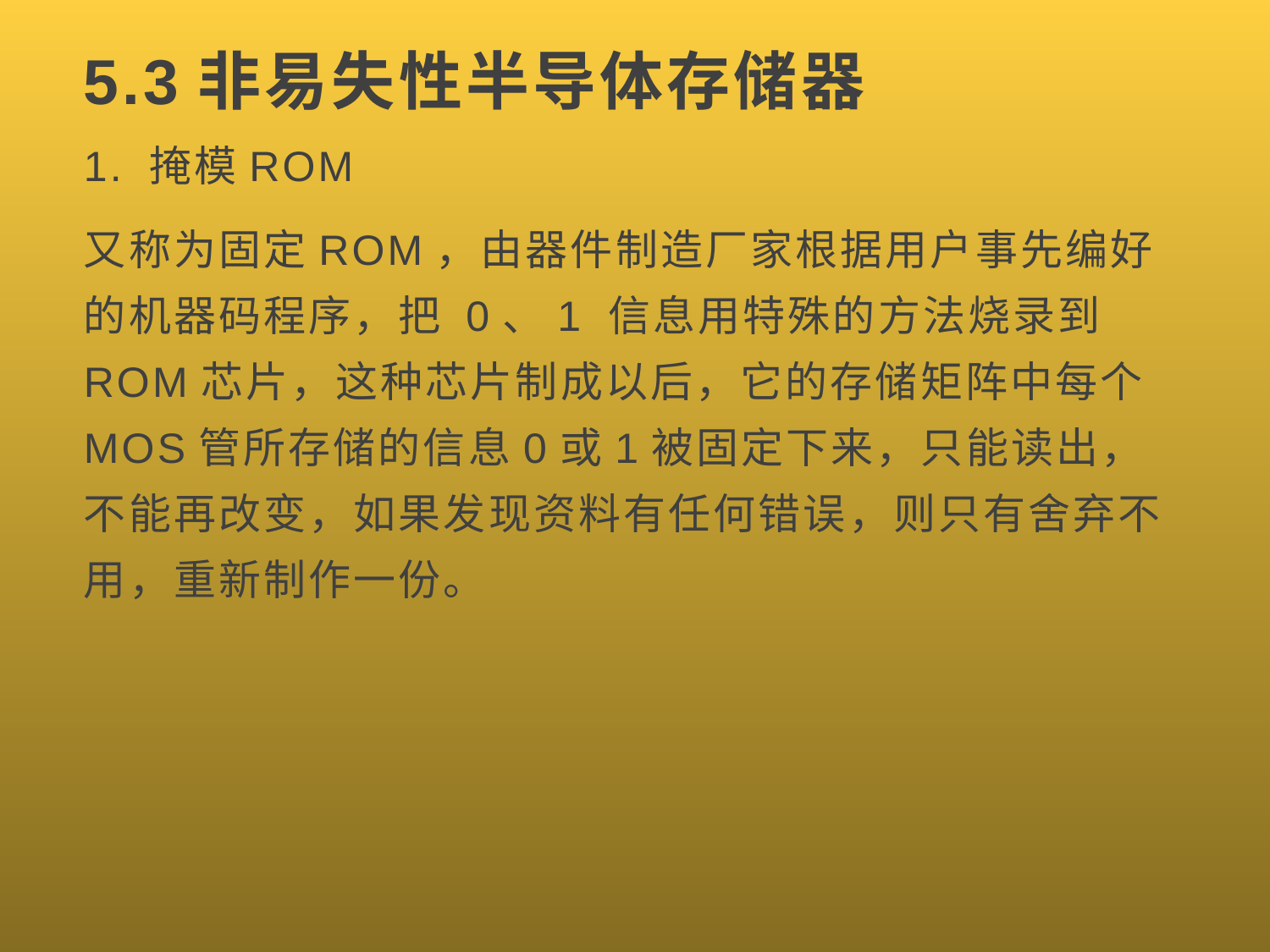

# 5.3非易失性半导体存储器
1. 掩模ROM
又称为固定ROM，由器件制造厂家根据用户事先编好的机器码程序，把 0、1 信息用特殊的方法烧录到ROM芯片，这种芯片制成以后，它的存储矩阵中每个MOS管所存储的信息0或1被固定下来，只能读出，不能再改变，如果发现资料有任何错误，则只有舍弃不用，重新制作一份。